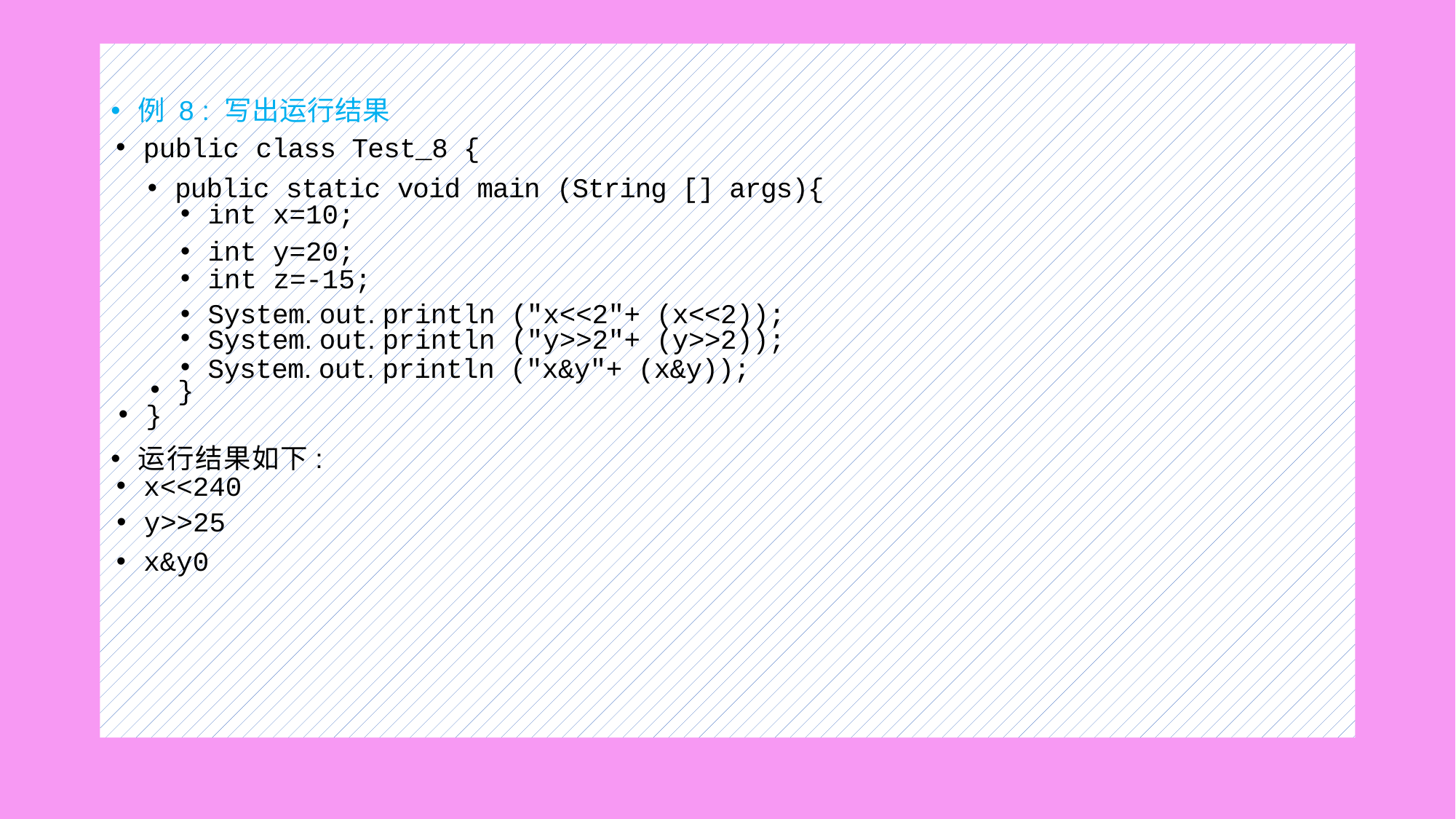

#

例 8 : 写出运行结果
public class Test_8 {
public static void main (String [] args){
int x=10;
int y=20;
int z=-15;
System. out. println ("x<<2"+ (x<<2));
System. out. println ("y>>2"+ (y>>2));
System. out. println ("x&y"+ (x&y));
}
}
运行结果如下:
x<<240
y>>25
x&y0